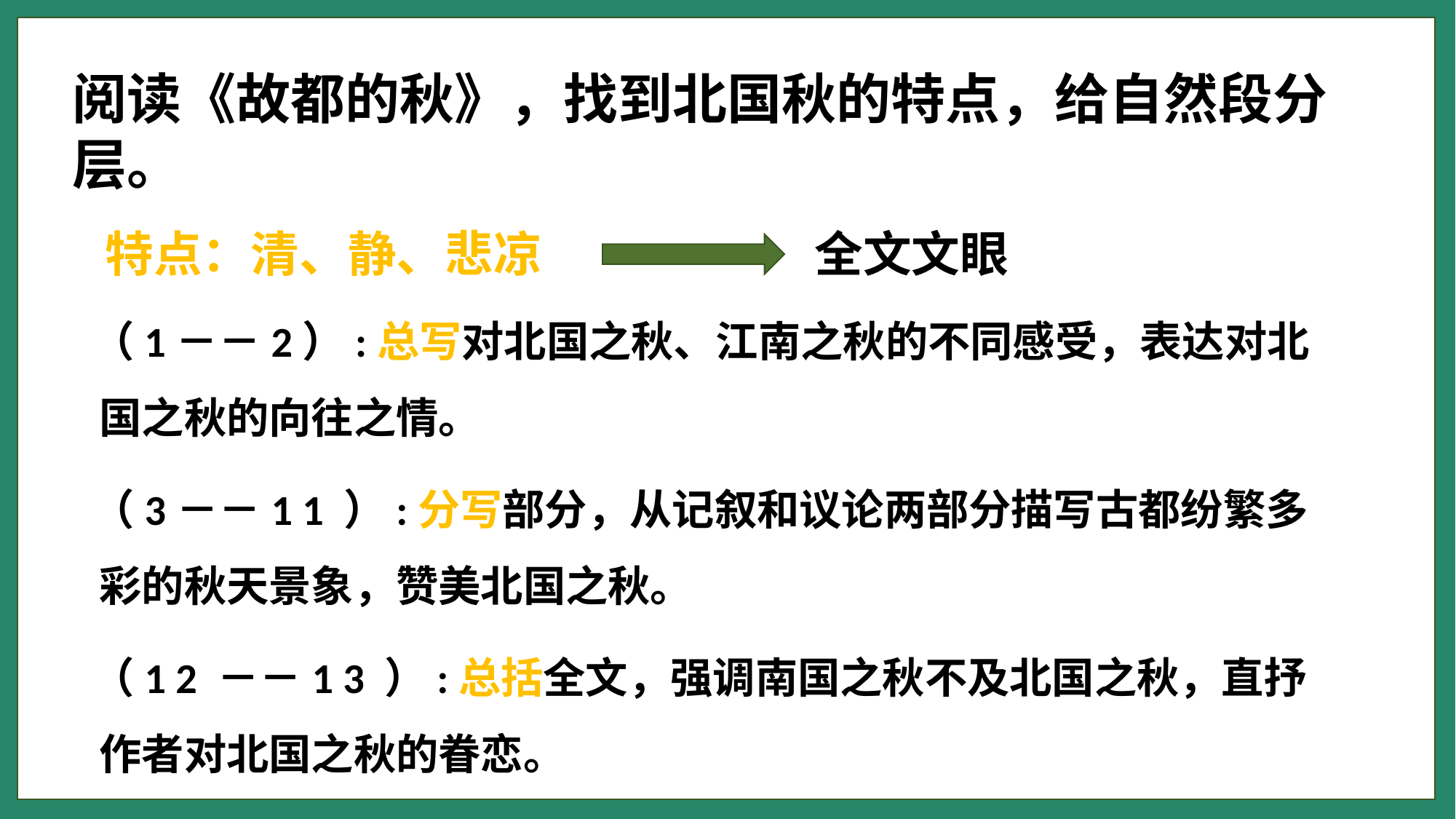

阅读《故都的秋》，找到北国秋的特点，给自然段分层。
全文文眼
特点：清、静、悲凉

 （1－－2）:总写对北国之秋、江南之秋的不同感受，表达对北国之秋的向往之情。
 （3－－1 1 ）:分写部分，从记叙和议论两部分描写古都纷繁多彩的秋天景象，赞美北国之秋。
 （1 2 －－1 3 ）:总括全文，强调南国之秋不及北国之秋，直抒作者对北国之秋的眷恋。